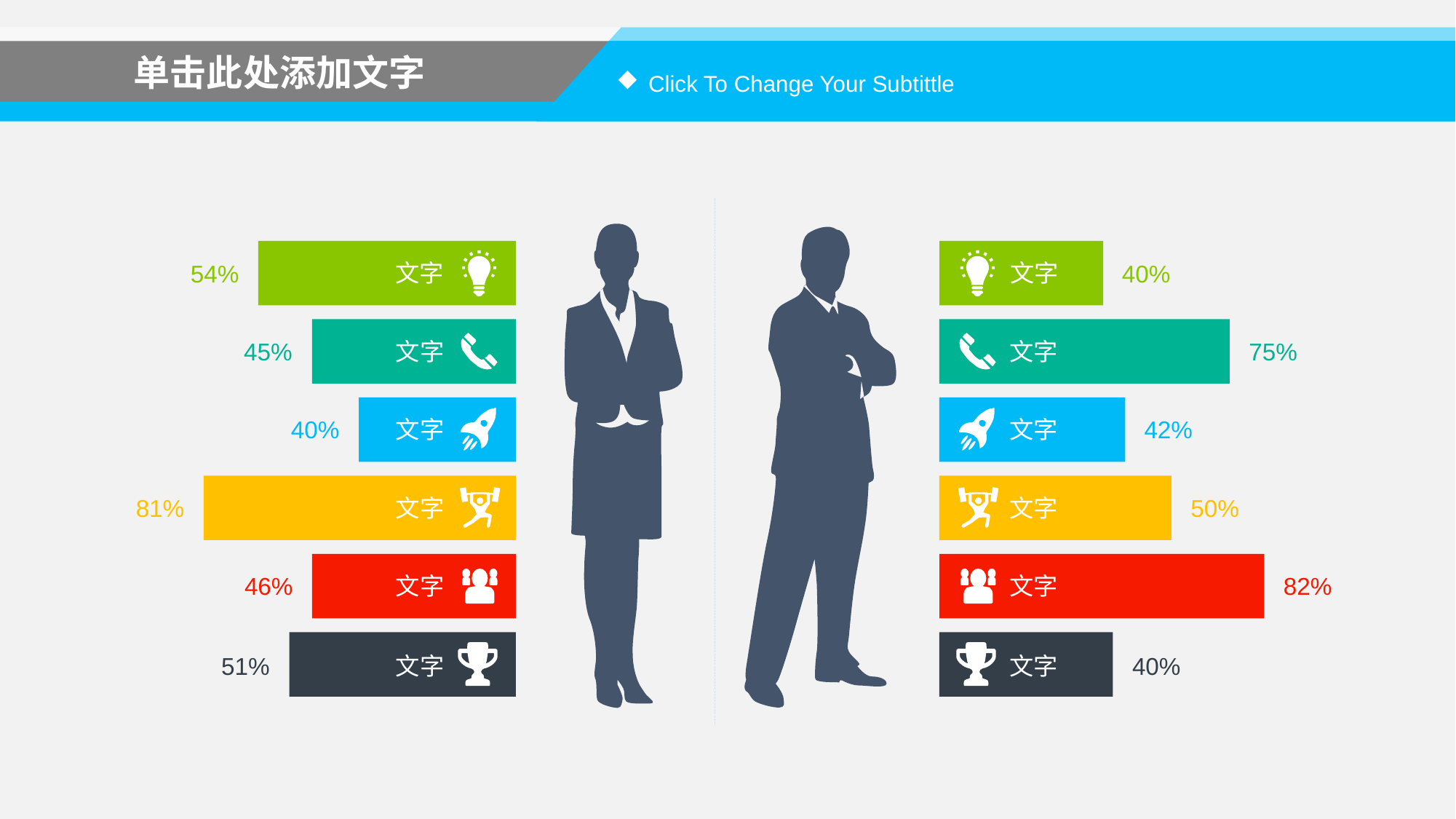

单击此处添加文字
Click To Change Your Subtittle

文字
54%

文字

45%

文字
40%

文字

81%

文字

46%

文字
51%

文字
40%

文字

75%

文字
42%

文字
50%

文字

82%

文字
40%